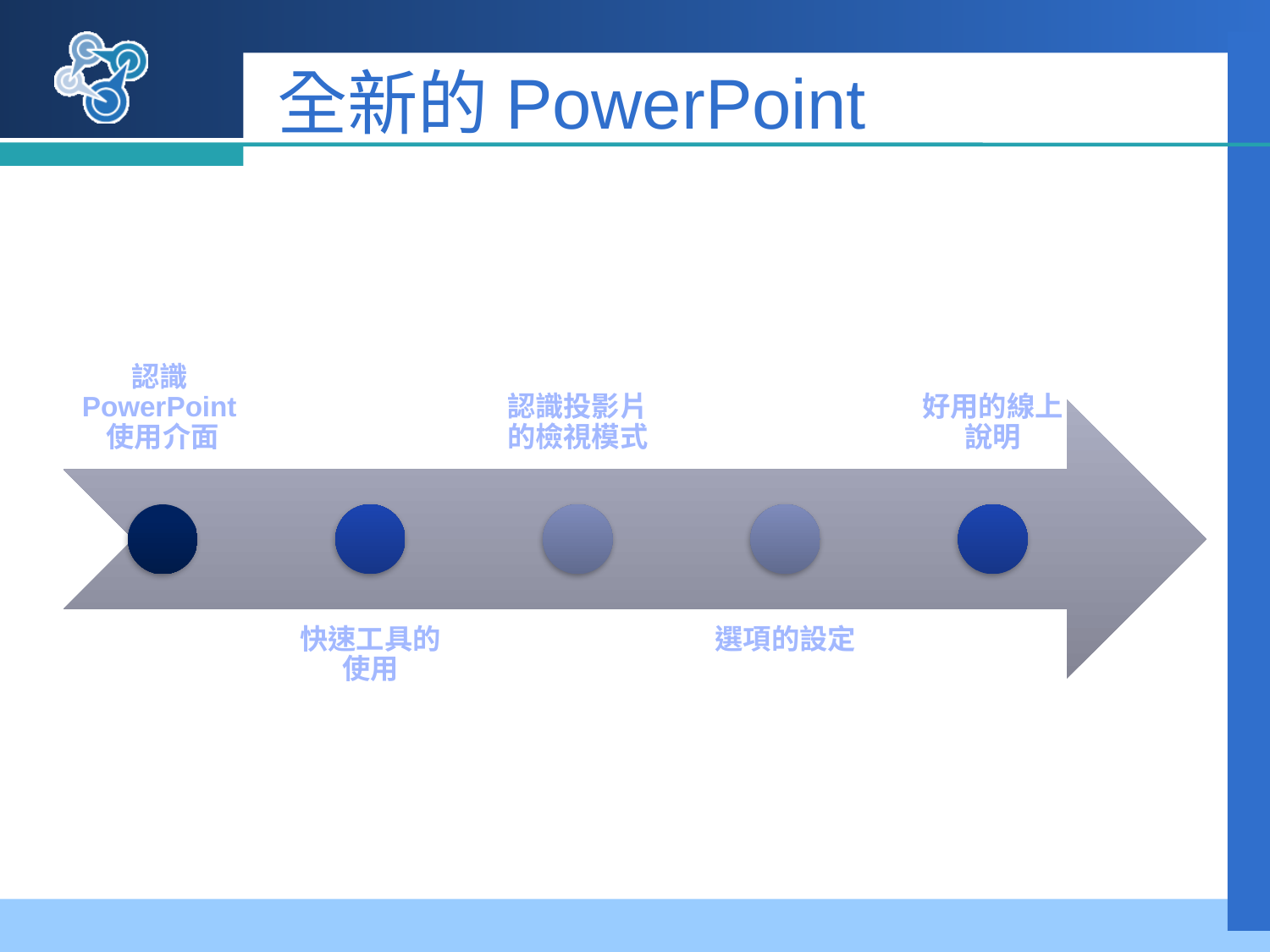

# 全新的PowerPoint
認識PowerPoint使用介面
快速工具的使用
認識投影片的檢視模式
選項的設定
好用的線上說明